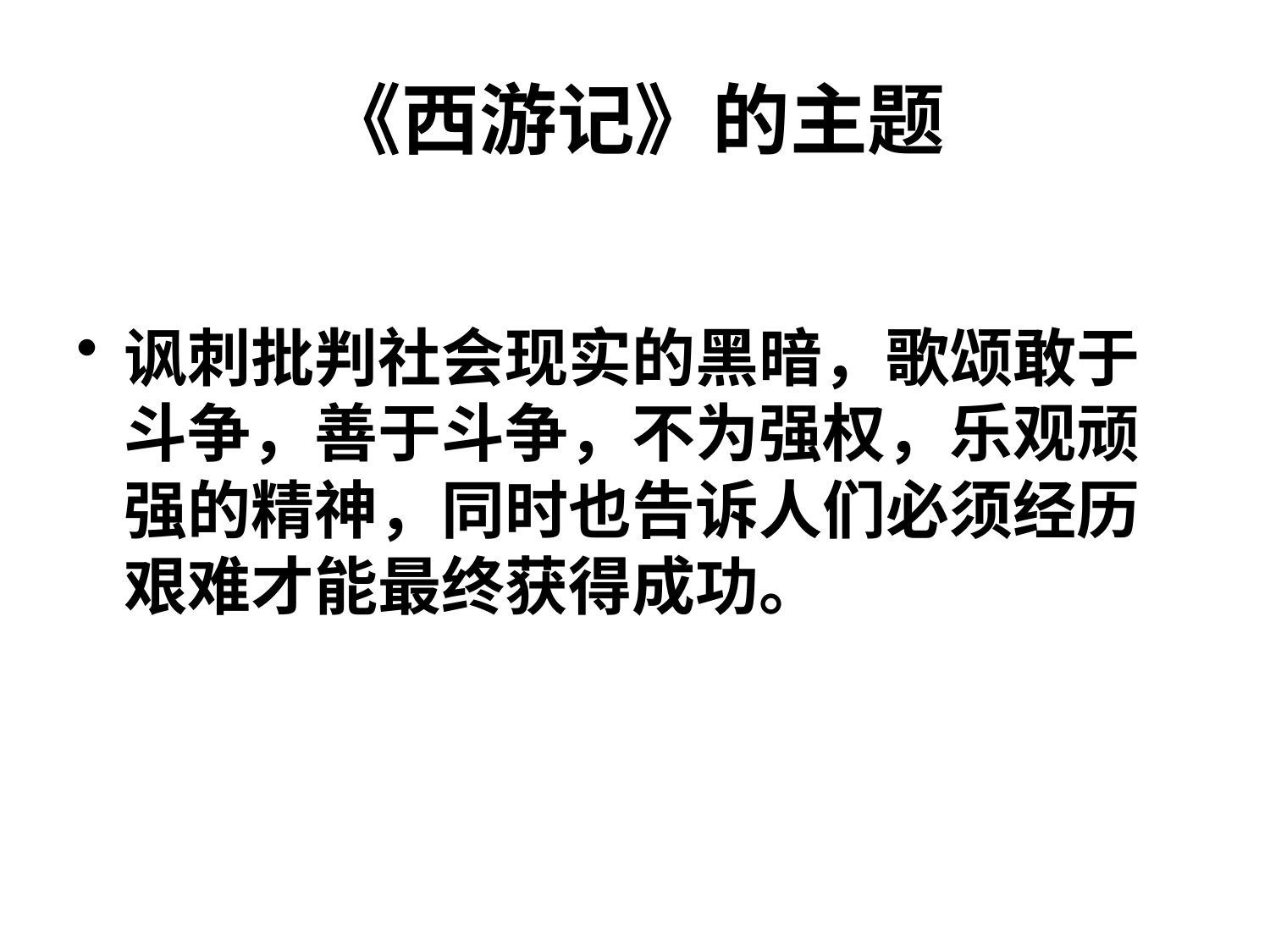

# 《西游记》的主题

讽刺批判社会现实的黑暗，歌颂敢于斗争，善于斗争，不为强权，乐观顽强的精神，同时也告诉人们必须经历艰难才能最终获得成功。